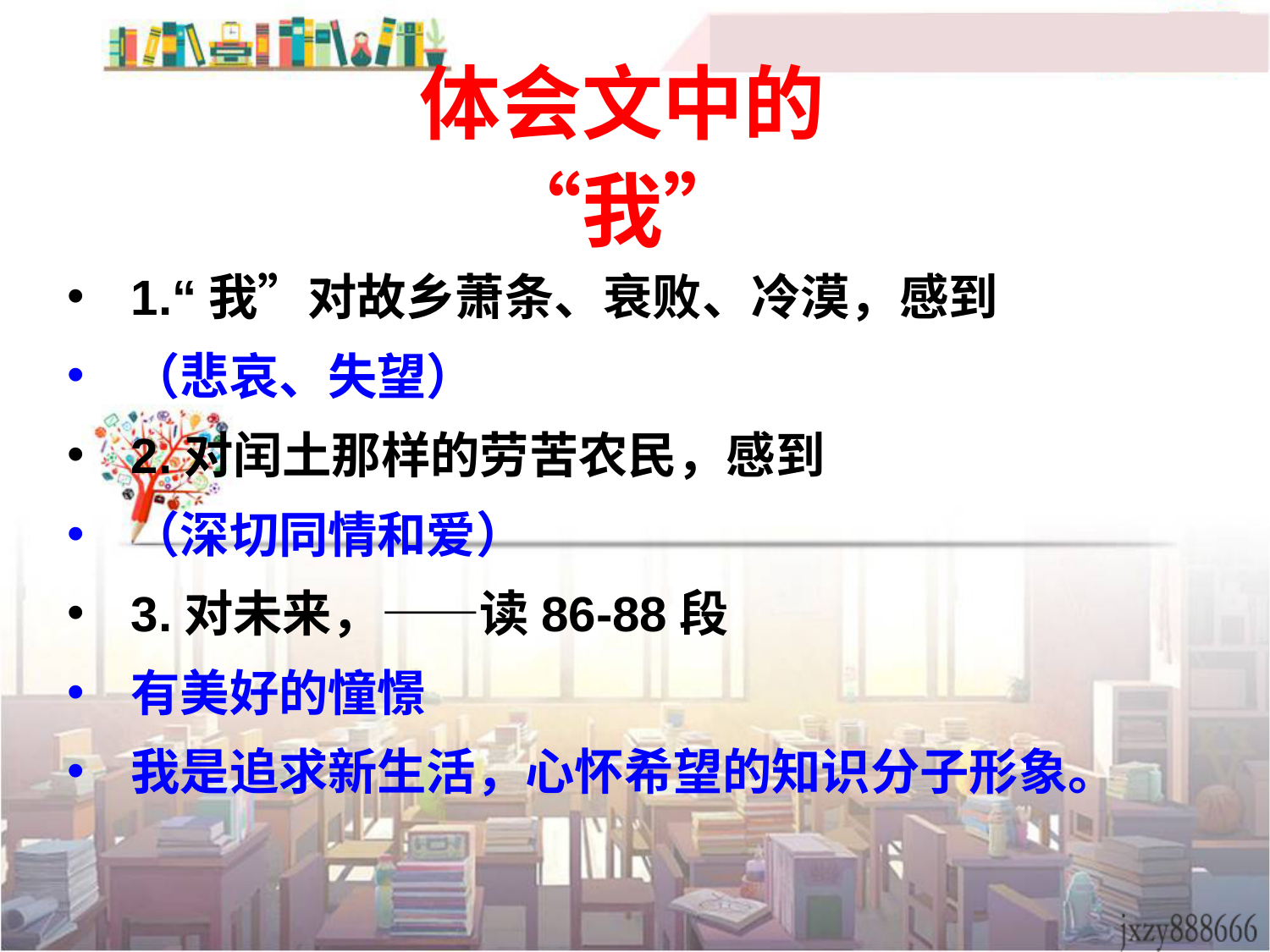

体会文中的“我”
1.“我”对故乡萧条、衰败、冷漠，感到
（悲哀、失望）
2.对闰土那样的劳苦农民，感到
（深切同情和爱）
3.对未来，——读86-88段
有美好的憧憬
我是追求新生活，心怀希望的知识分子形象。